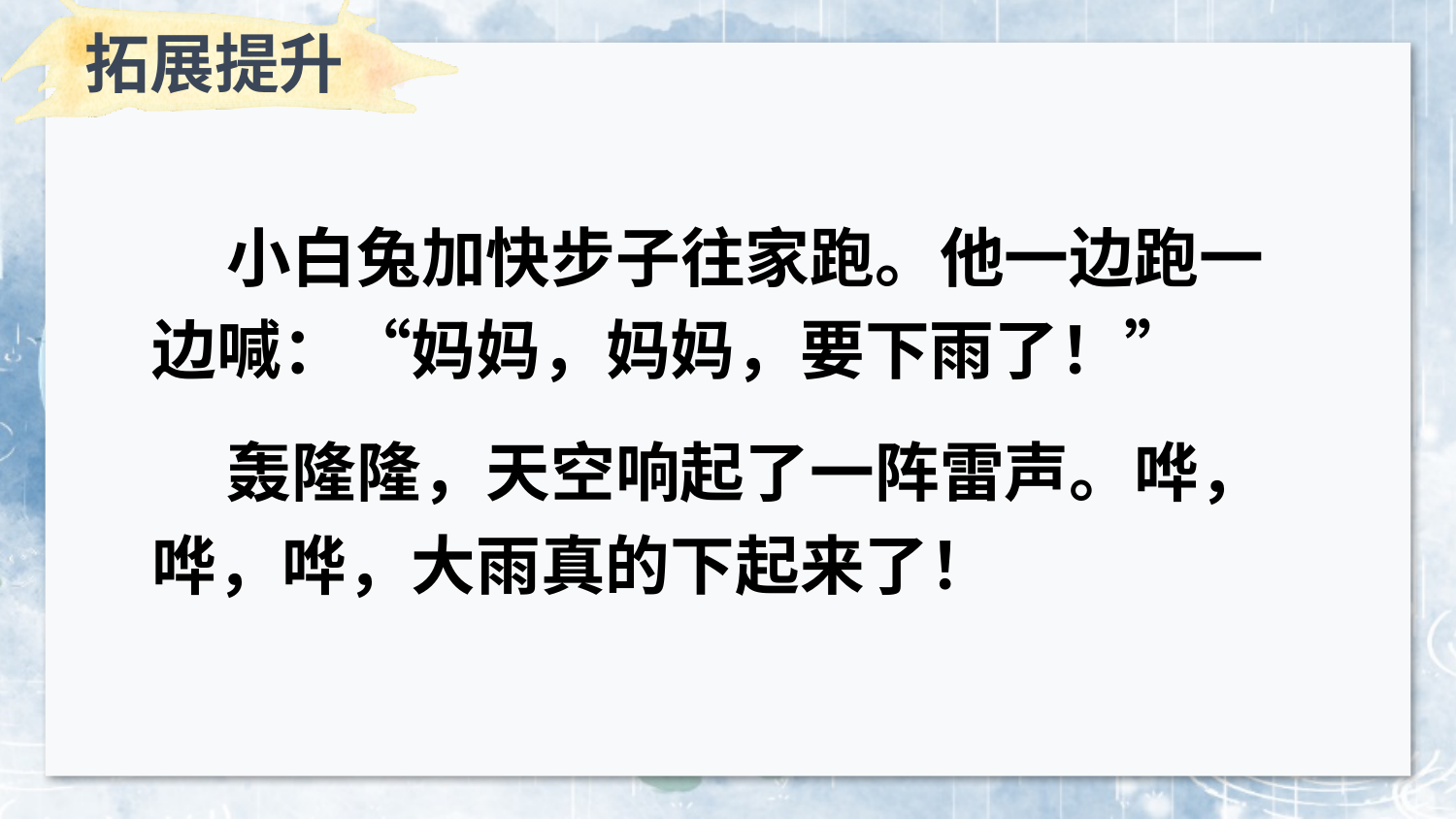

拓展提升
    小白兔加快步子往家跑。他一边跑一边喊：“妈妈，妈妈，要下雨了！”
    轰隆隆，天空响起了一阵雷声。哗，哗，哗，大雨真的下起来了！